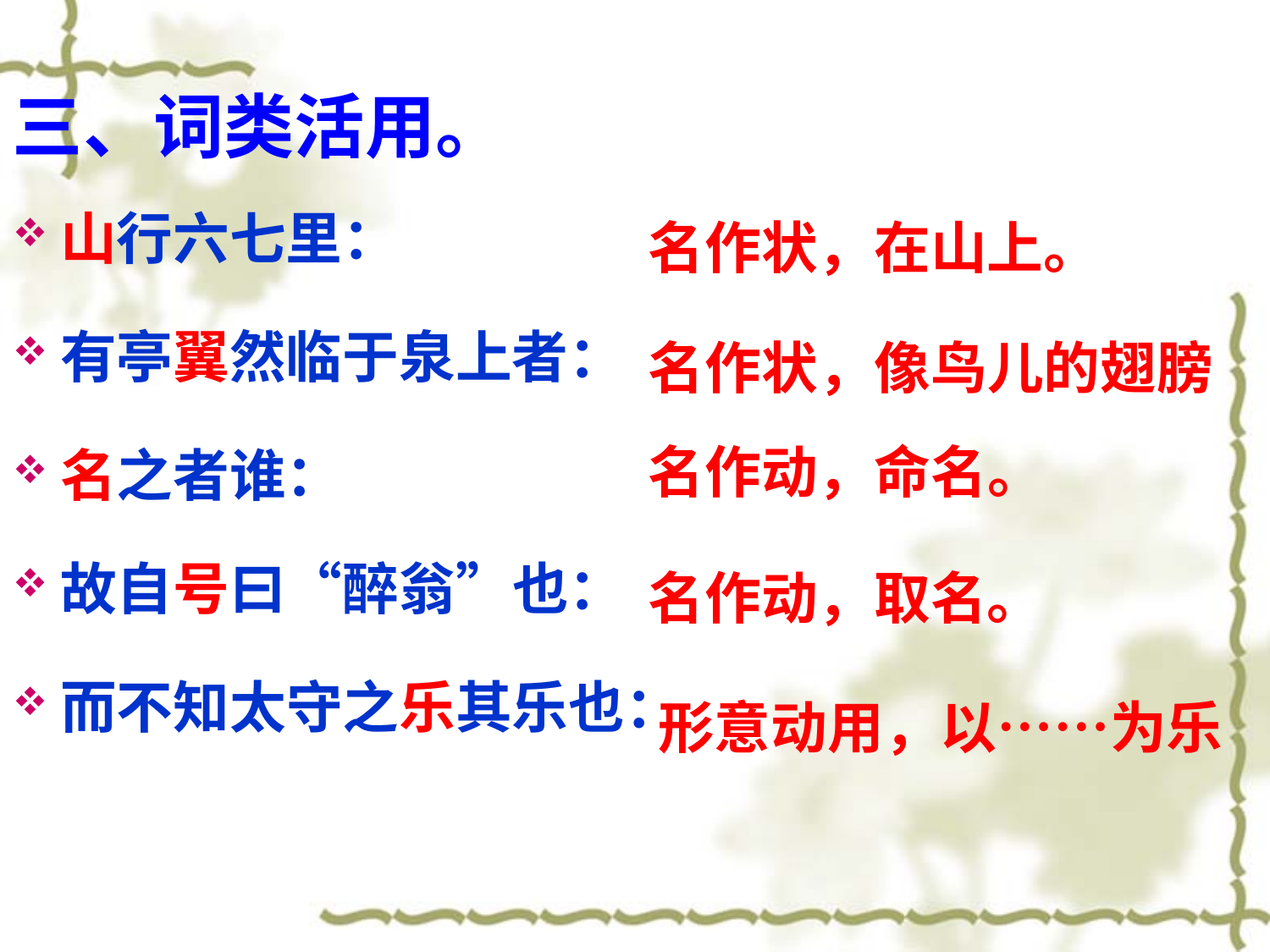

三、词类活用。

山行六七里：

有亭翼然临于泉上者：

名之者谁：

故自号曰“醉翁”也：

而不知太守之乐其乐也：
名作状，在山上。
名作状，像鸟儿的翅膀
名作动，命名。
名作动，取名。
形意动用，以……为乐